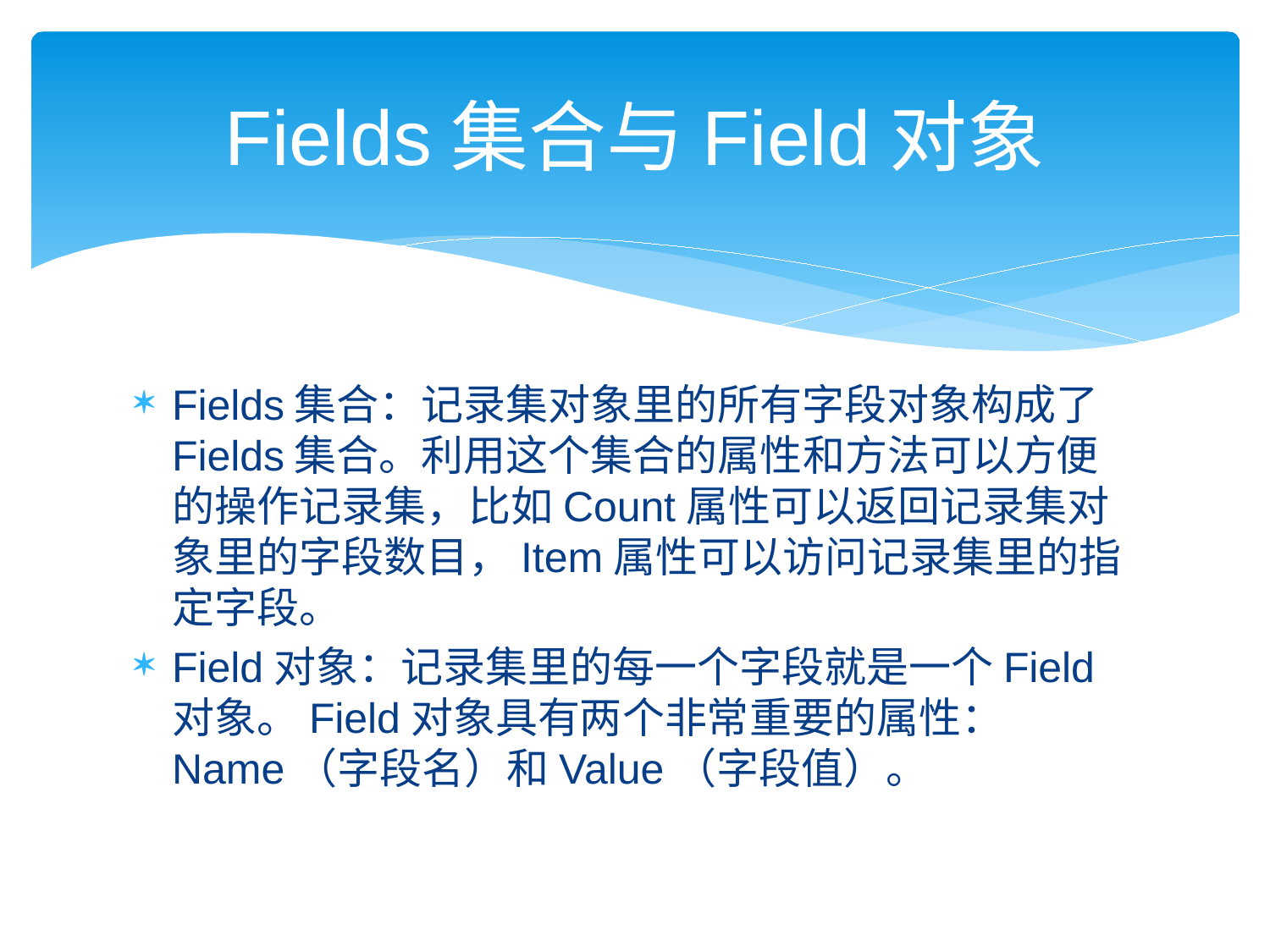

# Fields集合与Field对象
Fields集合：记录集对象里的所有字段对象构成了Fields集合。利用这个集合的属性和方法可以方便的操作记录集，比如Count属性可以返回记录集对象里的字段数目，Item属性可以访问记录集里的指定字段。
Field对象：记录集里的每一个字段就是一个Field对象。Field对象具有两个非常重要的属性：Name（字段名）和Value（字段值）。